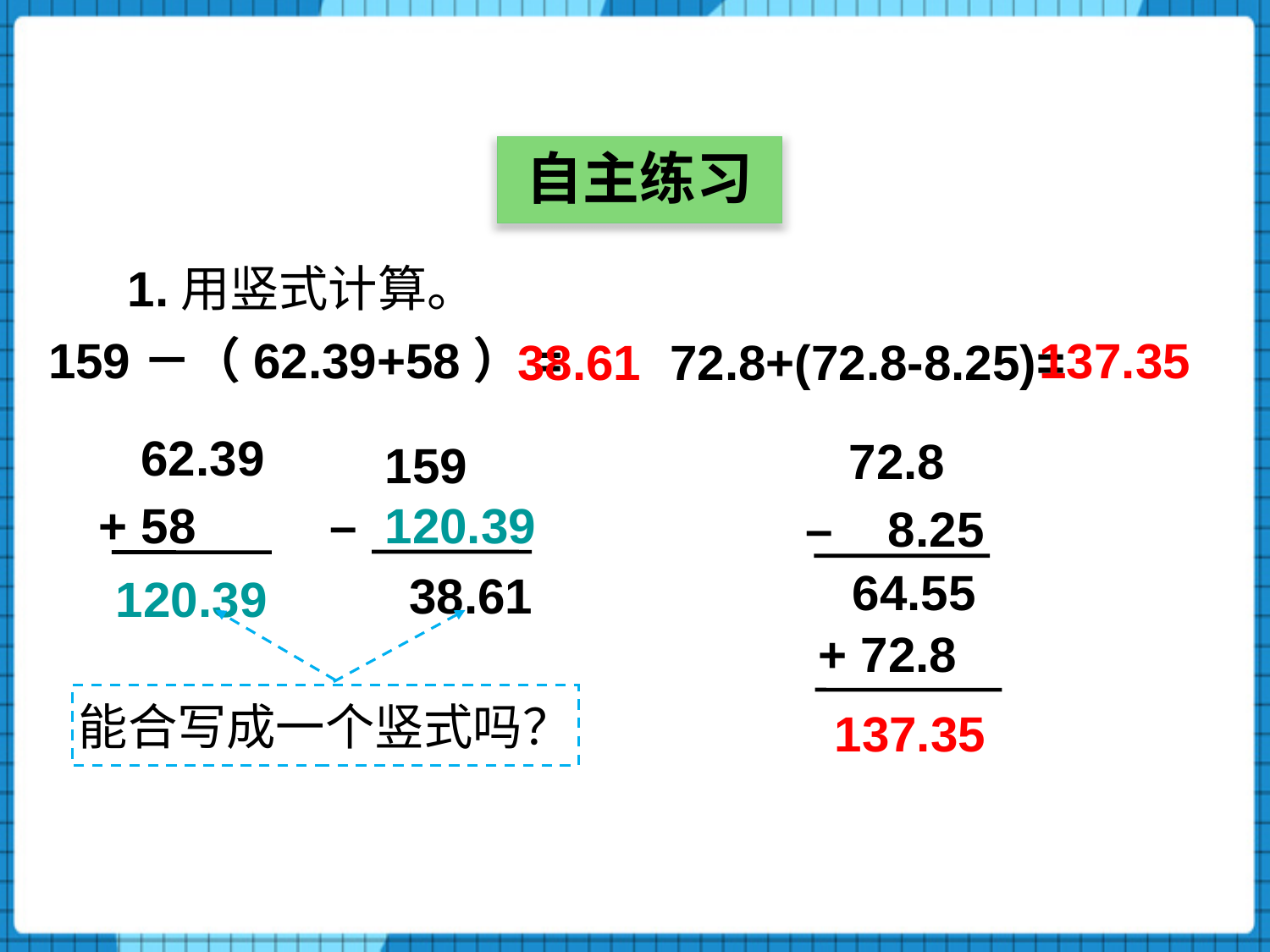

自主练习
1.用竖式计算。
159－（62.39+58）=
137.35
38.61
72.8+(72.8-8.25)=
  62.39
  72.8
  159
   + 58
 –  120.39
   –    8.25
64.55
38.61
120.39

   + 72.8

能合写成一个竖式吗？
137.35